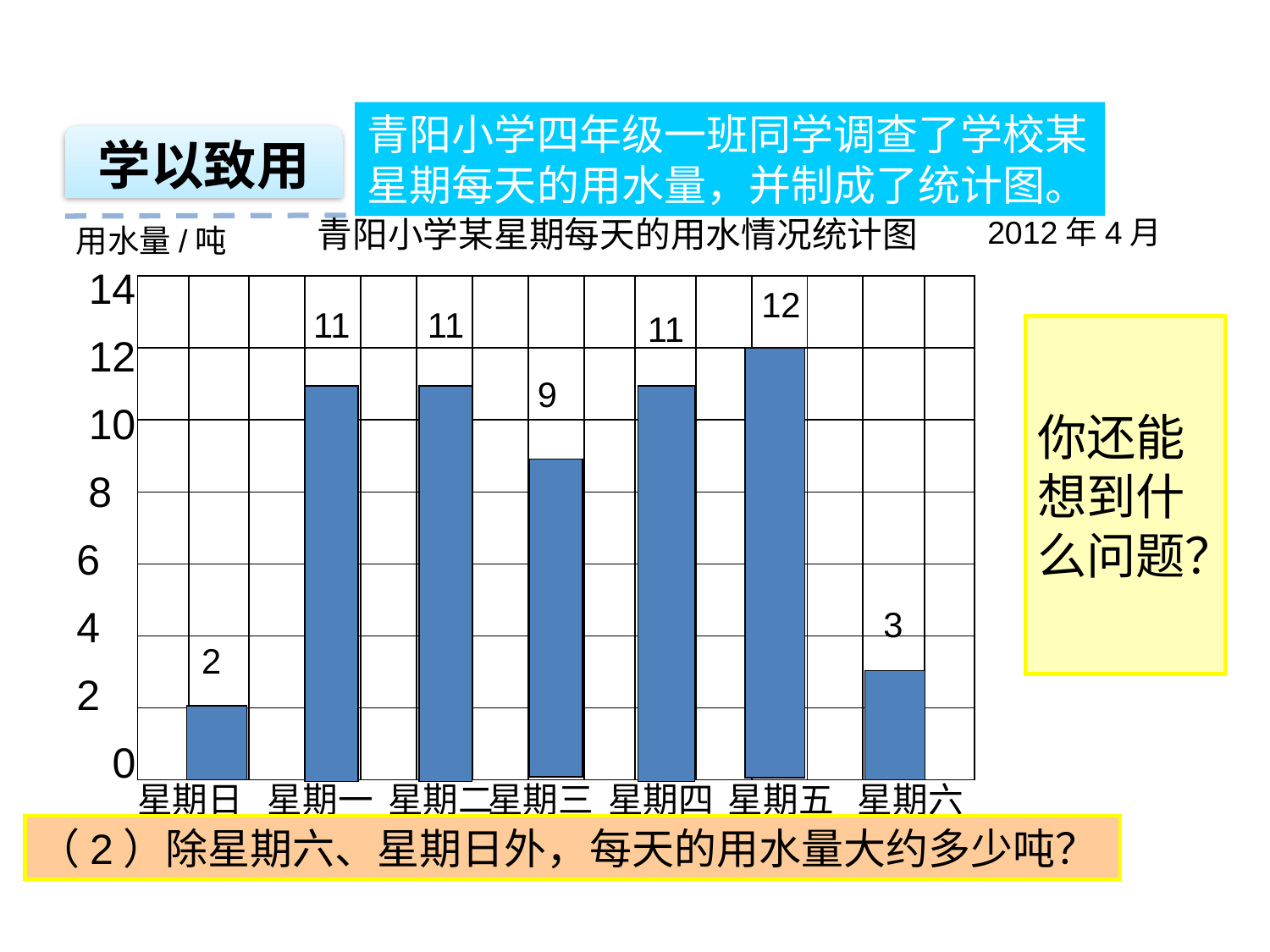

青阳小学四年级一班同学调查了学校某星期每天的用水量，并制成了统计图。
学以致用
青阳小学某星期每天的用水情况统计图
2012年4月
用水量/吨
14
  12
  10
  8
6
4
2
0
|  |  |  |  |  |  |  |  |  |  |  |  |  |  |  |
| --- | --- | --- | --- | --- | --- | --- | --- | --- | --- | --- | --- | --- | --- | --- |
|  |  |  |  |  |  |  |  |  |  |  |  |  |  |  |
|  |  |  |  |  |  |  |  |  |  |  |  |  |  |  |
|  |  |  |  |  |  |  |  |  |  |  |  |  |  |  |
|  |  |  |  |  |  |  |  |  |  |  |  |  |  |  |
|  | 2 |  |  |  |  |  |  |  |  |  |  |  |  |  |
|  |  |  |  |  |  |  |  |  |  |  |  |  |  |  |
12
11
11
11

你还能想到什么问题？

9

周一到周五的用水量大约11吨。
周五用水量最多，周日最少。

3

星期日
星期一
星期二
星期三
星期四
星期五
星期六
（2）除星期六、星期日外，每天的用水量大约多少吨？
（1）这一星期的用水量，哪天最多，哪天最少？